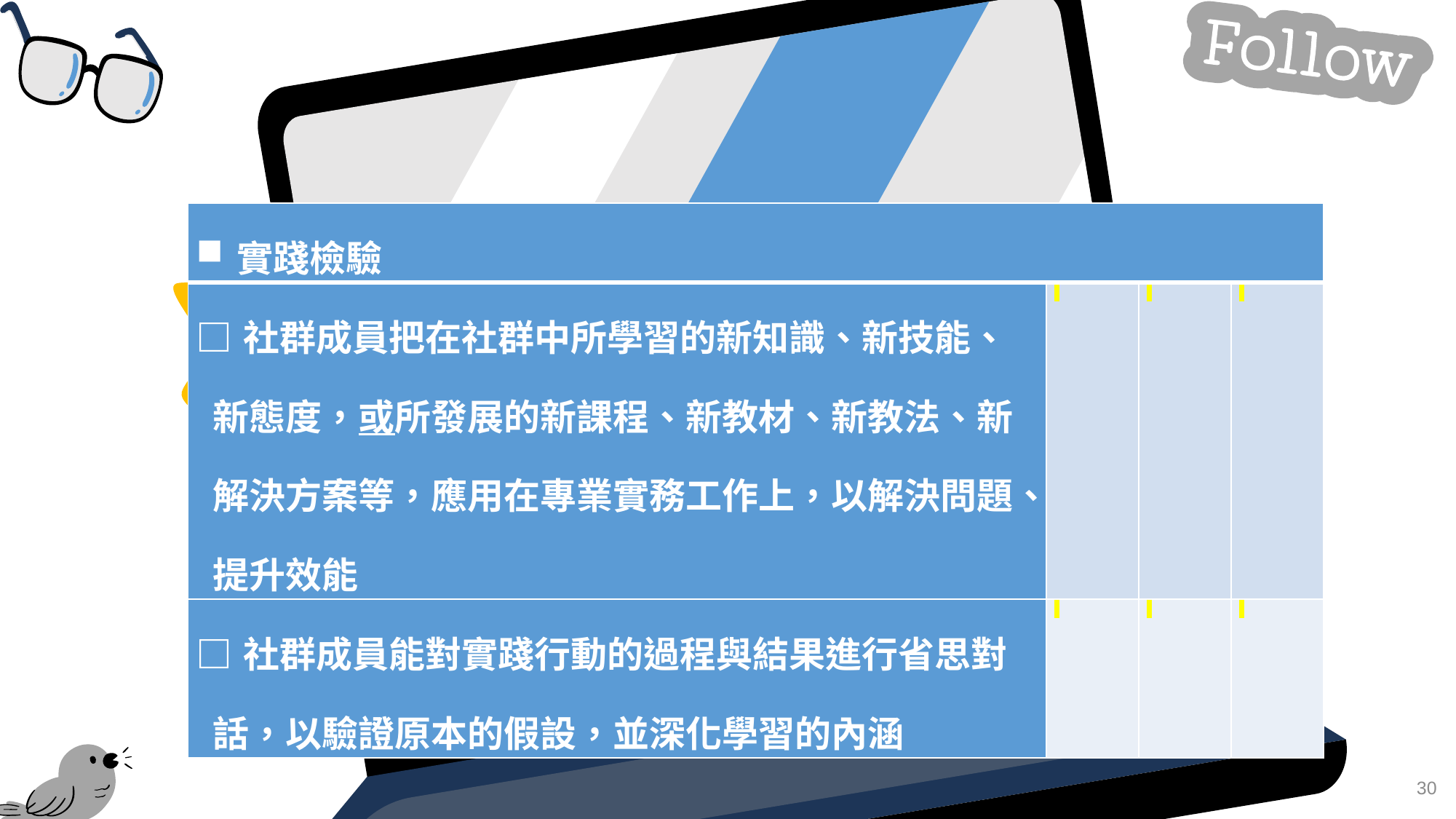

| 實踐檢驗 |  |  |  |
| --- | --- | --- | --- |
| □社群成員把在社群中所學習的新知識、新技能、新態度，或所發展的新課程、新教材、新教法、新解決方案等，應用在專業實務工作上，以解決問題、提升效能 |  |  |  |
| □社群成員能對實踐行動的過程與結果進行省思對話，以驗證原本的假設，並深化學習的內涵 |  |  |  |

30